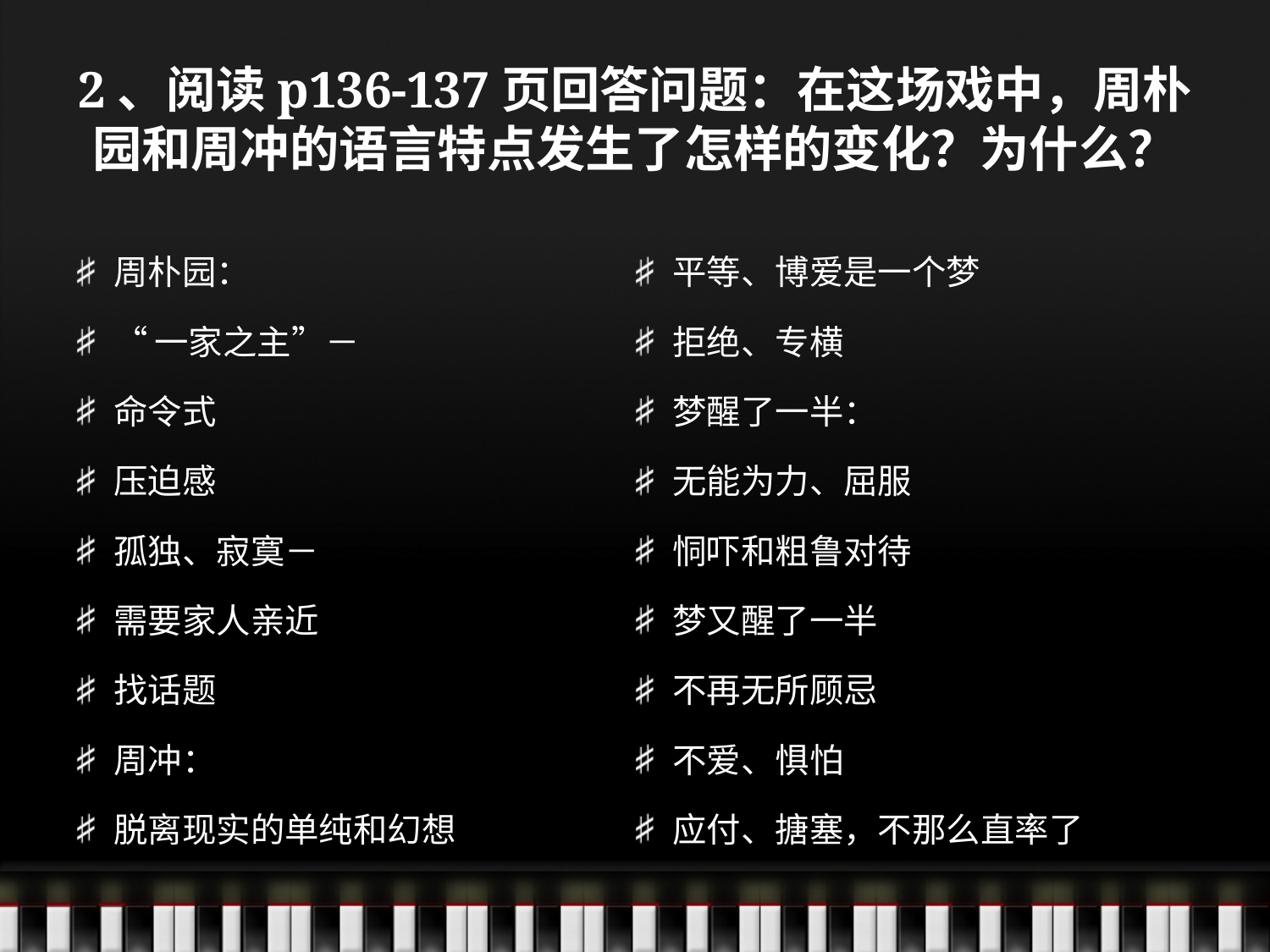

# 2、阅读p136-137页回答问题：在这场戏中，周朴园和周冲的语言特点发生了怎样的变化？为什么？
周朴园：
“一家之主”－
命令式
压迫感
孤独、寂寞－
需要家人亲近
找话题
周冲：
脱离现实的单纯和幻想
平等、博爱是一个梦
拒绝、专横
梦醒了一半：
无能为力、屈服
恫吓和粗鲁对待
梦又醒了一半
不再无所顾忌
不爱、惧怕
应付、搪塞，不那么直率了